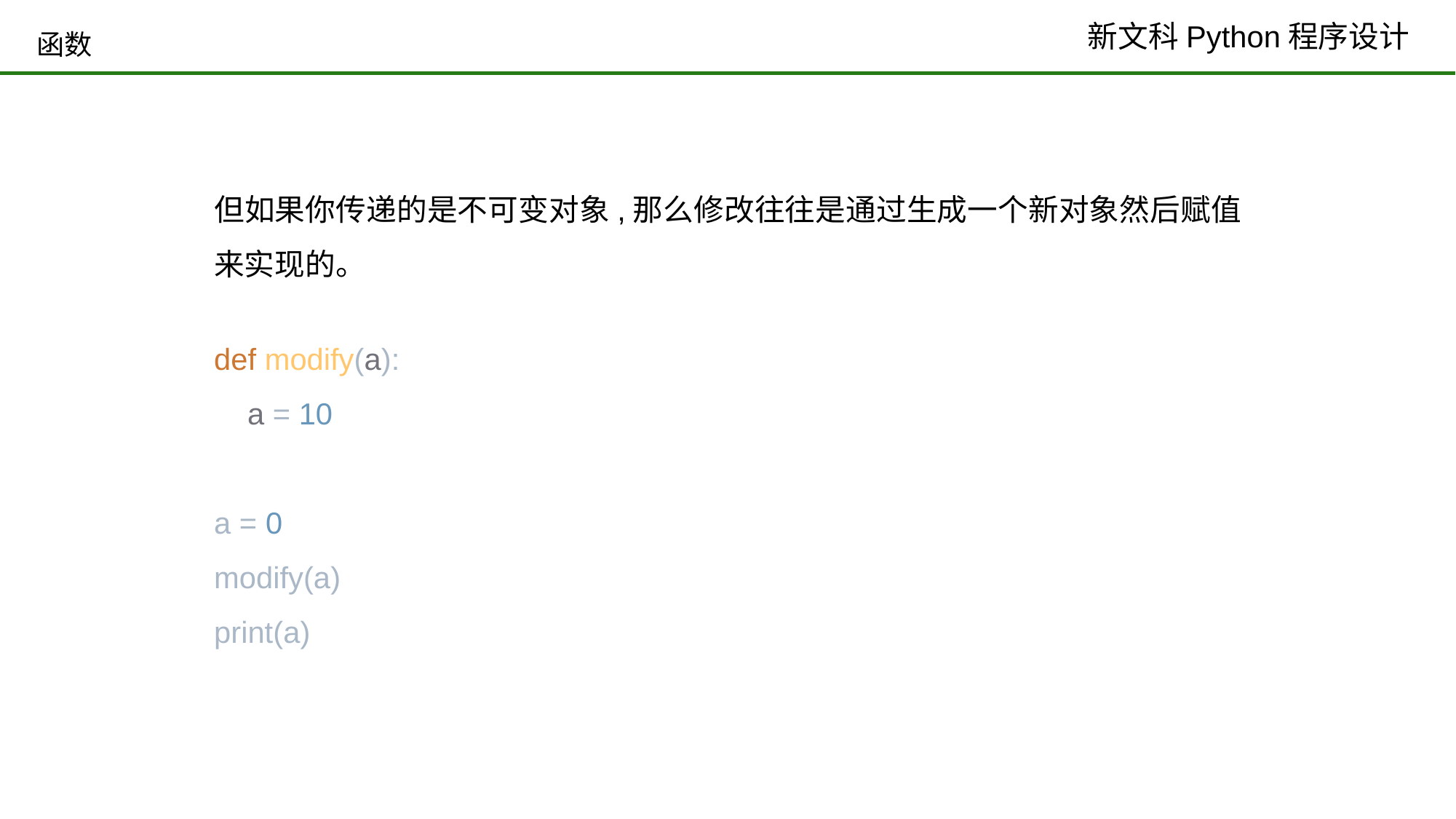

# 函数
但如果你传递的是不可变对象,那么修改往往是通过生成一个新对象然后赋值来实现的。
def modify(a):
    a = 10
a = 0
modify(a)
print(a)